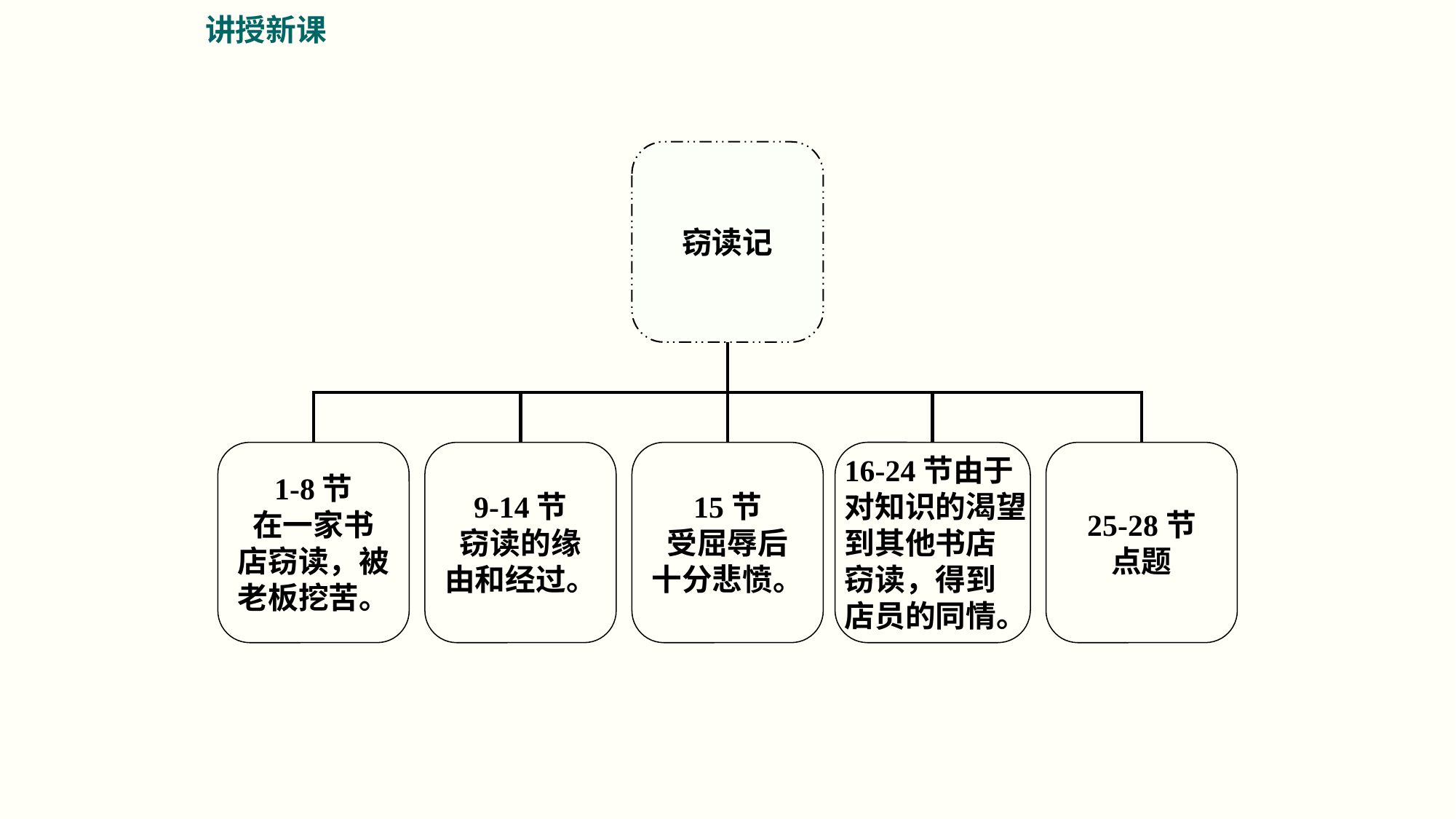

讲授新课

窃读记
1-8节
在一家书
店窃读，被
老板挖苦。
9-14节
窃读的缘
由和经过。
15节
受屈辱后
十分悲愤。
16-24节由于
对知识的渴望
到其他书店
窃读，得到
店员的同情。
25-28节
点题